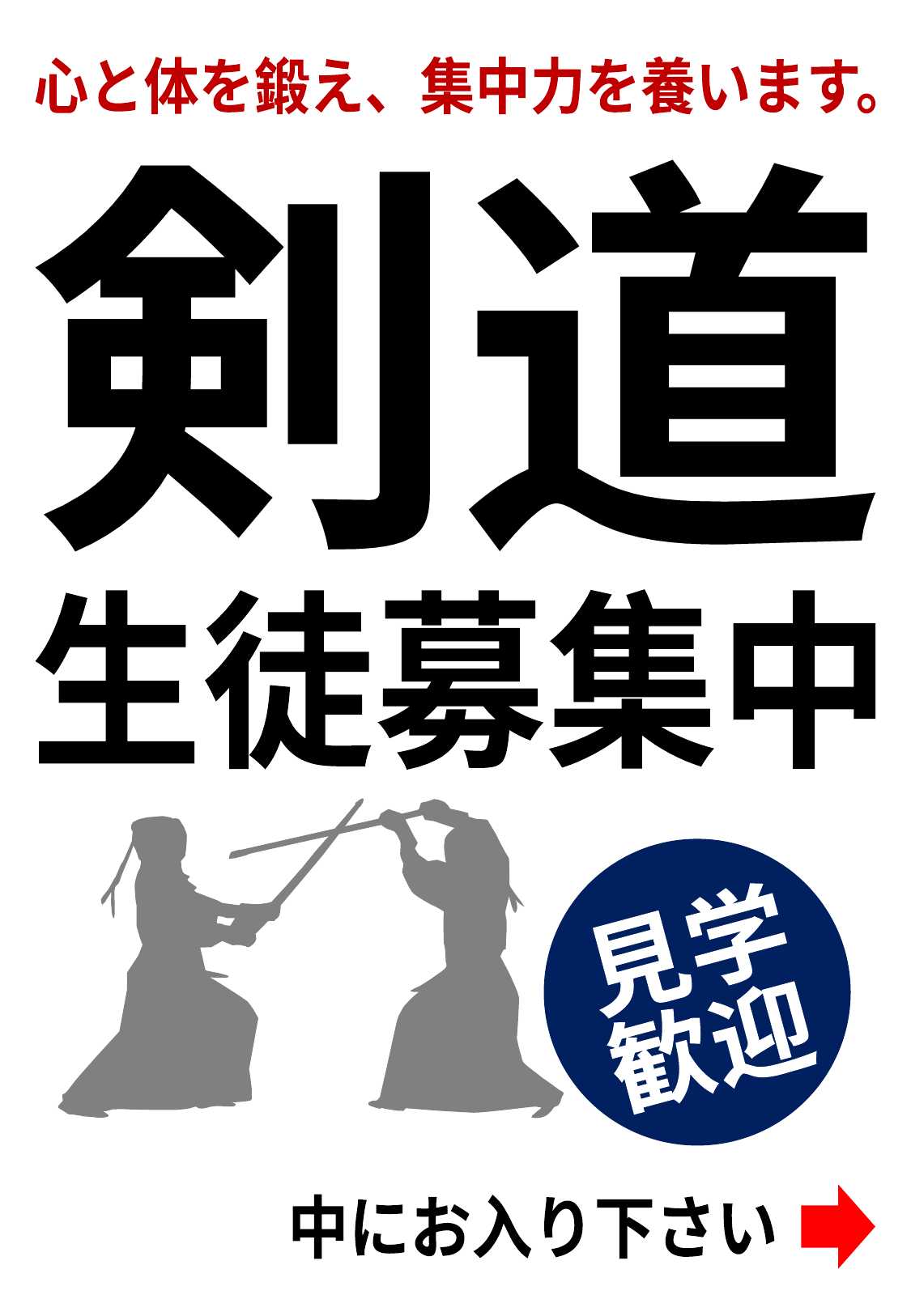

心と体を鍛え、集中力を養います。
剣道
剣道
剣道
生徒募集中

見学
歓迎

中にお入り下さい